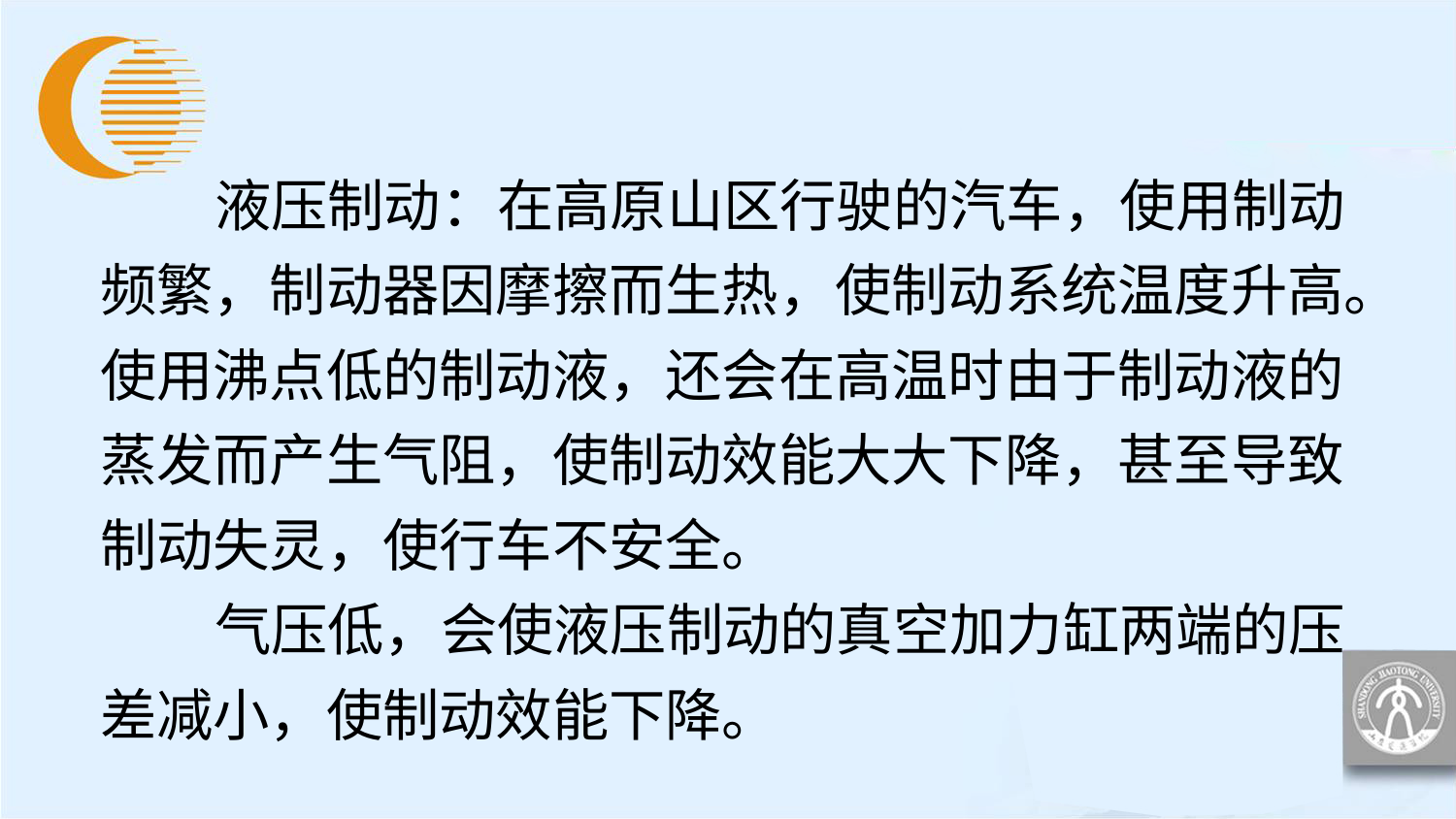

液压制动：在高原山区行驶的汽车，使用制动频繁，制动器因摩擦而生热，使制动系统温度升高。使用沸点低的制动液，还会在高温时由于制动液的蒸发而产生气阻，使制动效能大大下降，甚至导致制动失灵，使行车不安全。
气压低，会使液压制动的真空加力缸两端的压差减小，使制动效能下降。